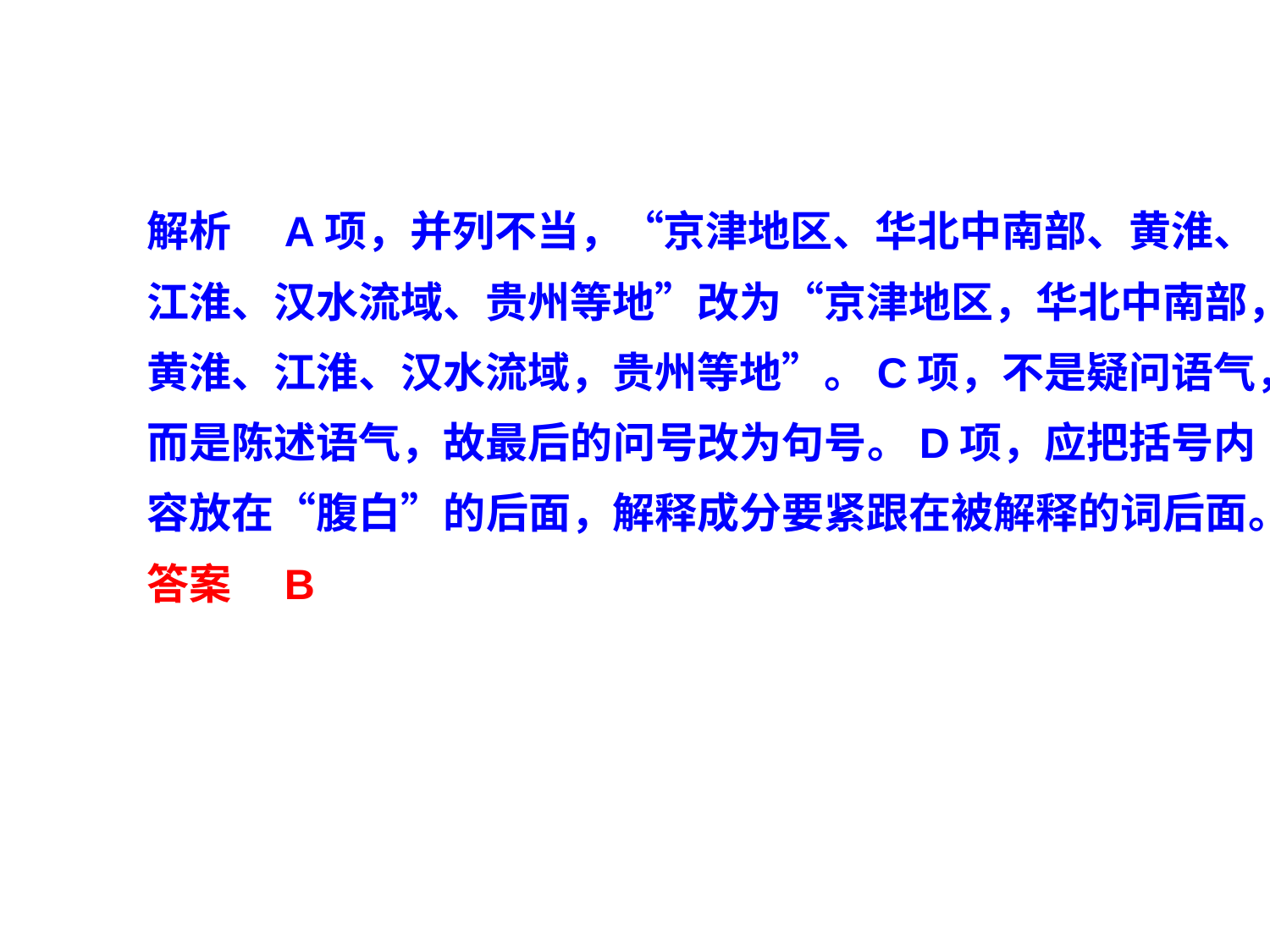

解析　A项，并列不当，“京津地区、华北中南部、黄淮、江淮、汉水流域、贵州等地”改为“京津地区，华北中南部，黄淮、江淮、汉水流域，贵州等地”。C项，不是疑问语气，而是陈述语气，故最后的问号改为句号。D项，应把括号内容放在“腹白”的后面，解释成分要紧跟在被解释的词后面。
答案　B